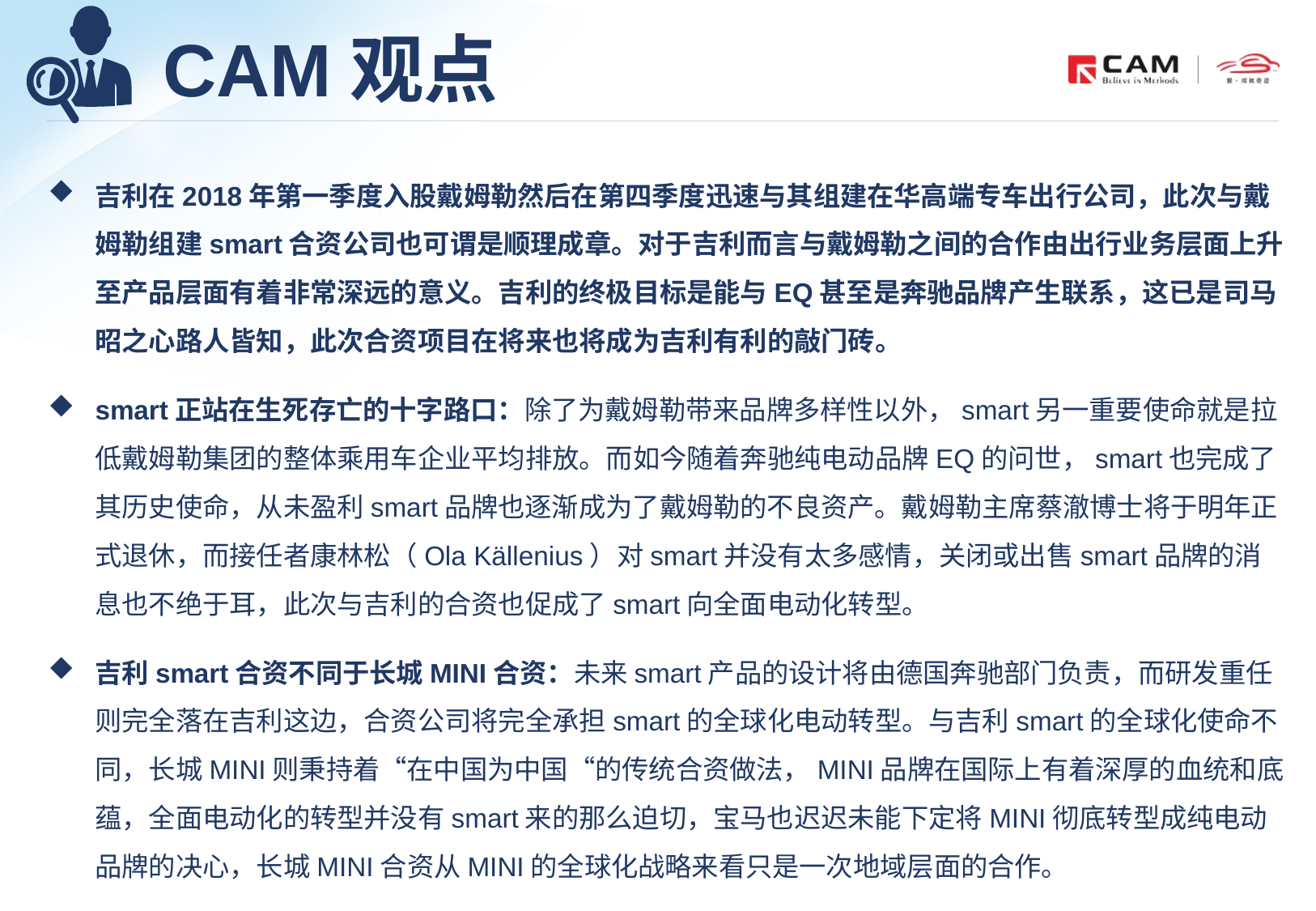

# CAM观点
吉利在2018年第一季度入股戴姆勒然后在第四季度迅速与其组建在华高端专车出行公司，此次与戴姆勒组建smart合资公司也可谓是顺理成章。对于吉利而言与戴姆勒之间的合作由出行业务层面上升至产品层面有着非常深远的意义。吉利的终极目标是能与EQ甚至是奔驰品牌产生联系，这已是司马昭之心路人皆知，此次合资项目在将来也将成为吉利有利的敲门砖。
smart正站在生死存亡的十字路口：除了为戴姆勒带来品牌多样性以外，smart另一重要使命就是拉低戴姆勒集团的整体乘用车企业平均排放。而如今随着奔驰纯电动品牌EQ的问世，smart也完成了其历史使命，从未盈利smart品牌也逐渐成为了戴姆勒的不良资产。戴姆勒主席蔡澈博士将于明年正式退休，而接任者康林松（Ola Källenius）对smart并没有太多感情，关闭或出售smart品牌的消息也不绝于耳，此次与吉利的合资也促成了smart向全面电动化转型。
吉利smart合资不同于长城MINI合资：未来smart产品的设计将由德国奔驰部门负责，而研发重任则完全落在吉利这边，合资公司将完全承担smart的全球化电动转型。与吉利smart的全球化使命不同，长城MINI则秉持着“在中国为中国“的传统合资做法，MINI品牌在国际上有着深厚的血统和底蕴，全面电动化的转型并没有smart来的那么迫切，宝马也迟迟未能下定将MINI彻底转型成纯电动品牌的决心，长城MINI合资从MINI的全球化战略来看只是一次地域层面的合作。